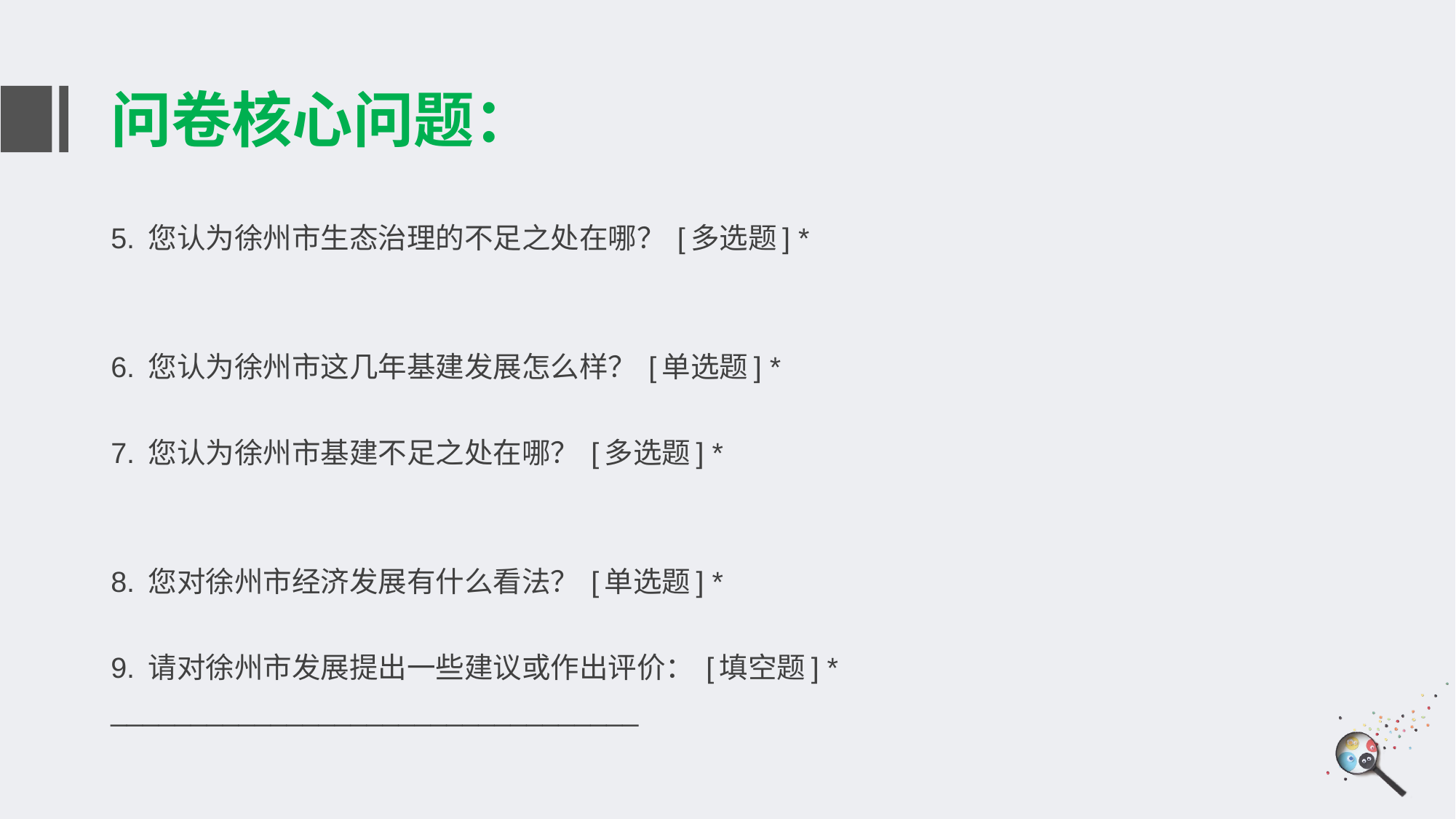

# 问卷核心问题：
5. 您认为徐州市生态治理的不足之处在哪？ [多选题] *

6. 您认为徐州市这几年基建发展怎么样？ [单选题] *

7. 您认为徐州市基建不足之处在哪？ [多选题] *

8. 您对徐州市经济发展有什么看法？ [单选题] *

9. 请对徐州市发展提出一些建议或作出评价： [填空题] *
_________________________________